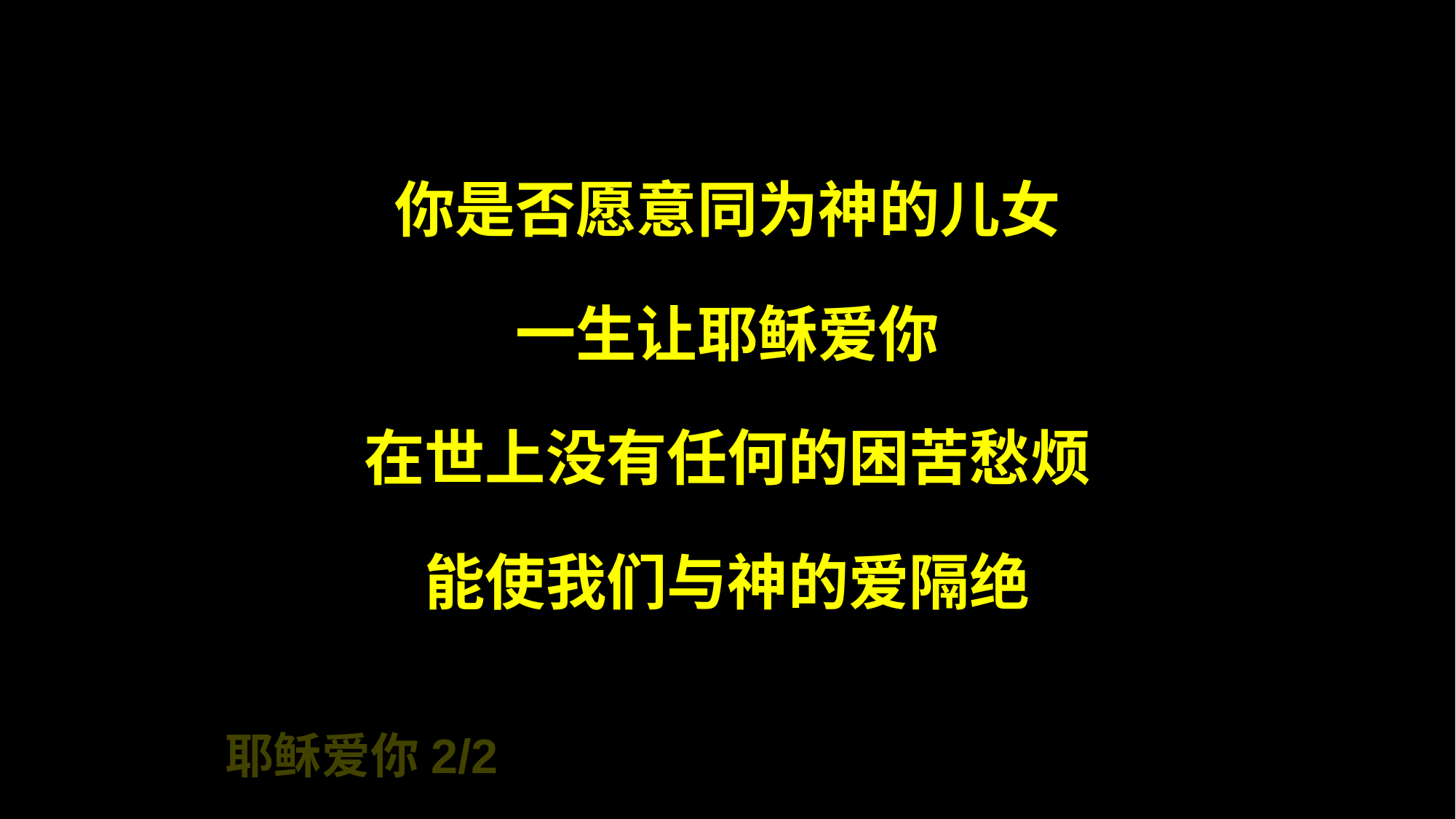

你是否愿意同为神的儿女
一生让耶稣爱你
在世上没有任何的困苦愁烦
能使我们与神的爱隔绝
耶稣爱你2/2